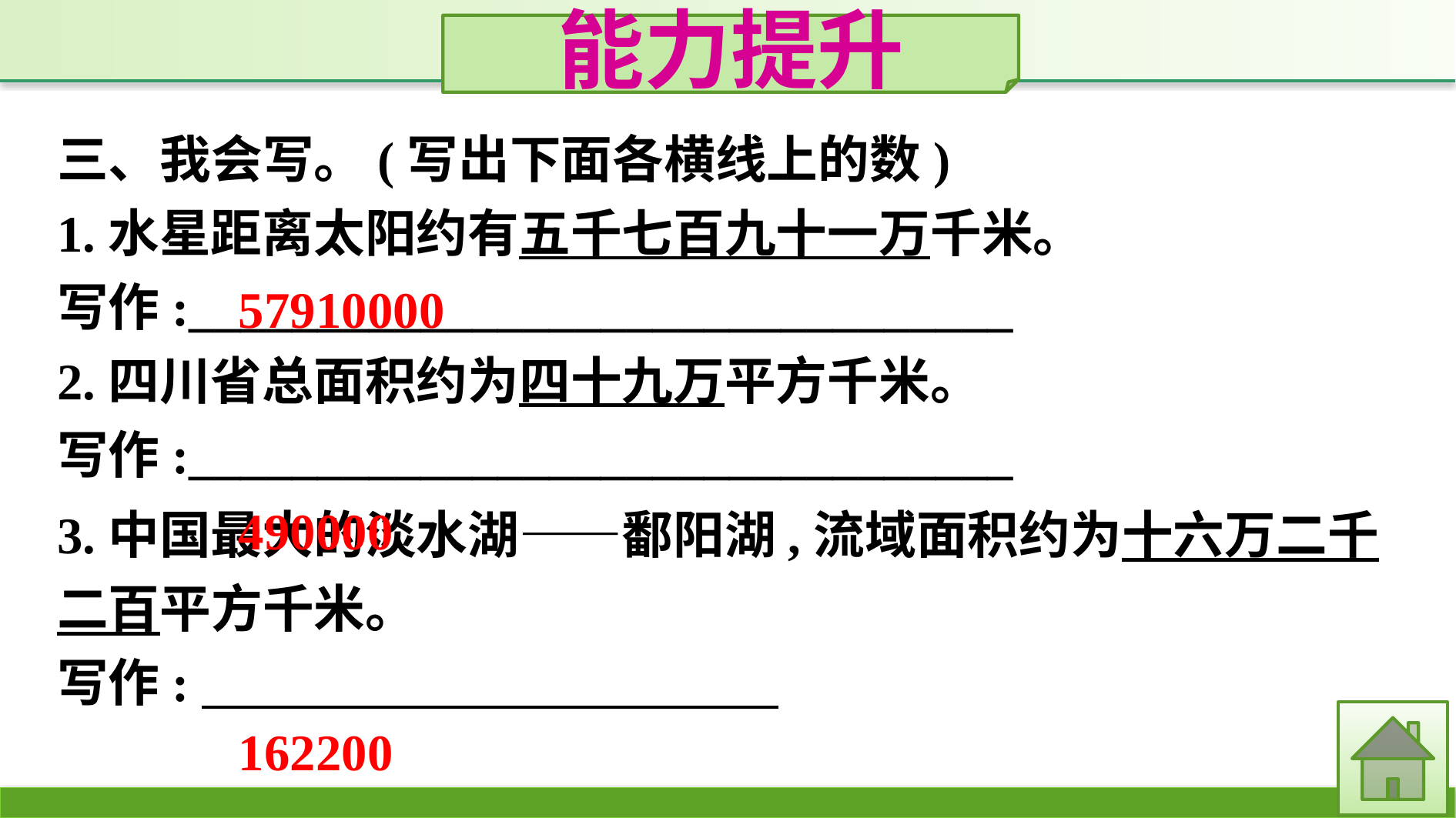

能力提升
三、我会写。(写出下面各横线上的数)
1.水星距离太阳约有五千七百九十一万千米。
写作:________________________________
2.四川省总面积约为四十九万平方千米。
写作:________________________________
57910000

490000

162200
3.中国最大的淡水湖——鄱阳湖,流域面积约为十六万二千二百平方千米。
写作: